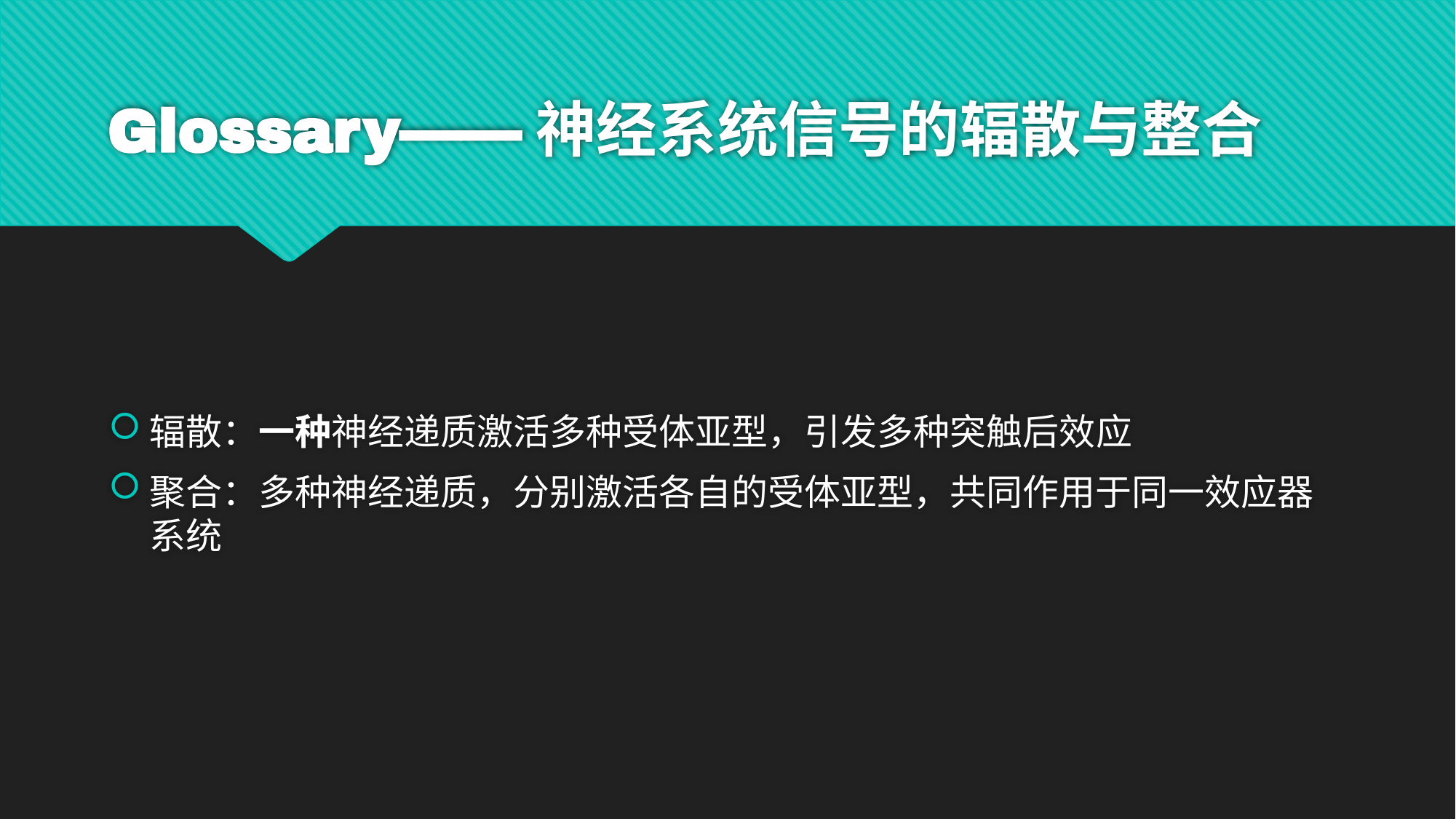

# Glossary——神经系统信号的辐散与整合
辐散：一种神经递质激活多种受体亚型，引发多种突触后效应
聚合：多种神经递质，分别激活各自的受体亚型，共同作用于同一效应器系统